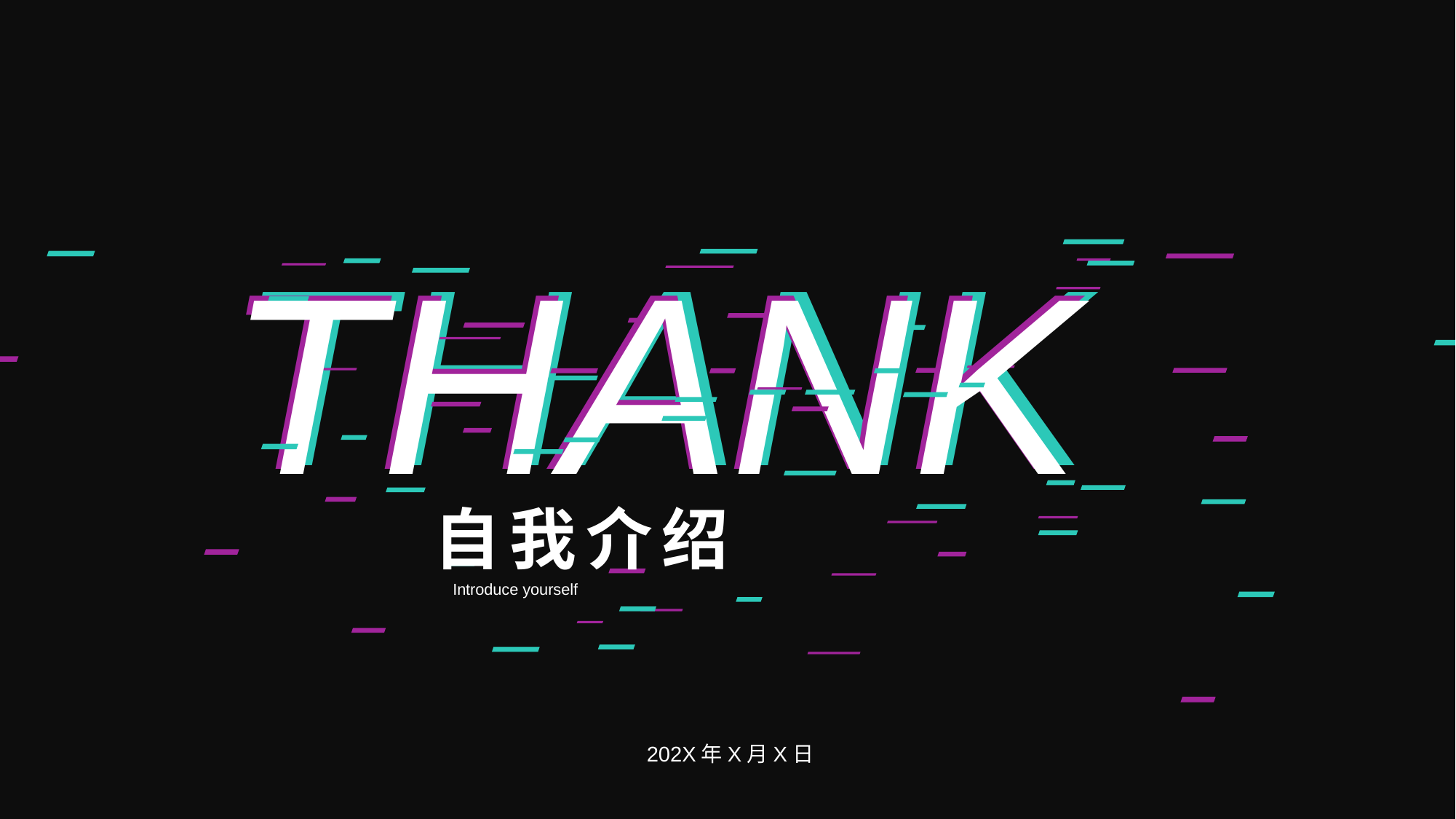

THANK
THANK
THANK

自我介绍

Introduce yourself

202X年X月X日